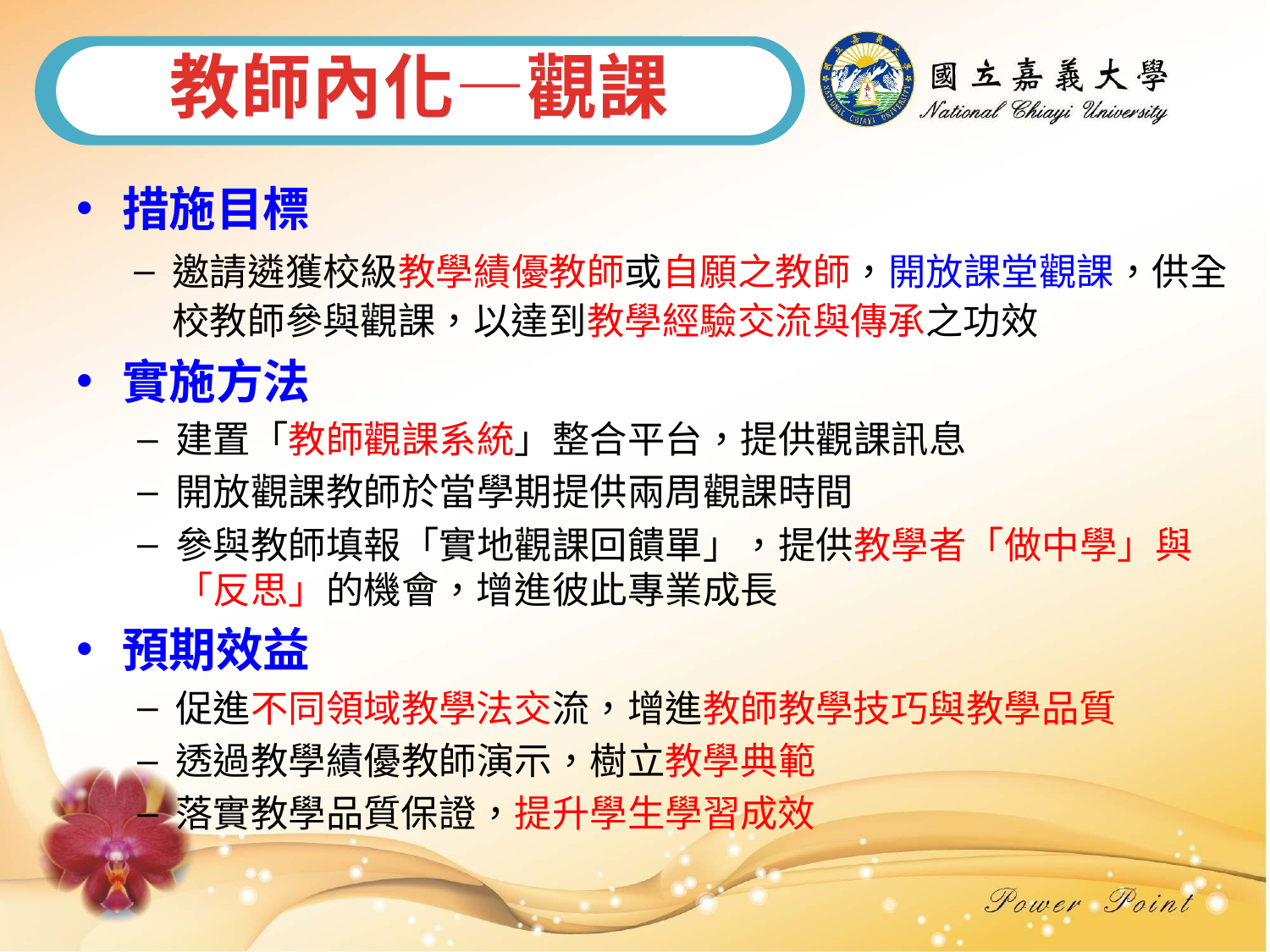

教師內化—觀課

措施目標
邀請遴獲校級教學績優教師或自願之教師，開放課堂觀課，供全校教師參與觀課，以達到教學經驗交流與傳承之功效
實施方法
建置「教師觀課系統」整合平台，提供觀課訊息
開放觀課教師於當學期提供兩周觀課時間
參與教師填報「實地觀課回饋單」，提供教學者「做中學」與「反思」的機會，增進彼此專業成長
預期效益
促進不同領域教學法交流，增進教師教學技巧與教學品質
透過教學績優教師演示，樹立教學典範
落實教學品質保證，提升學生學習成效